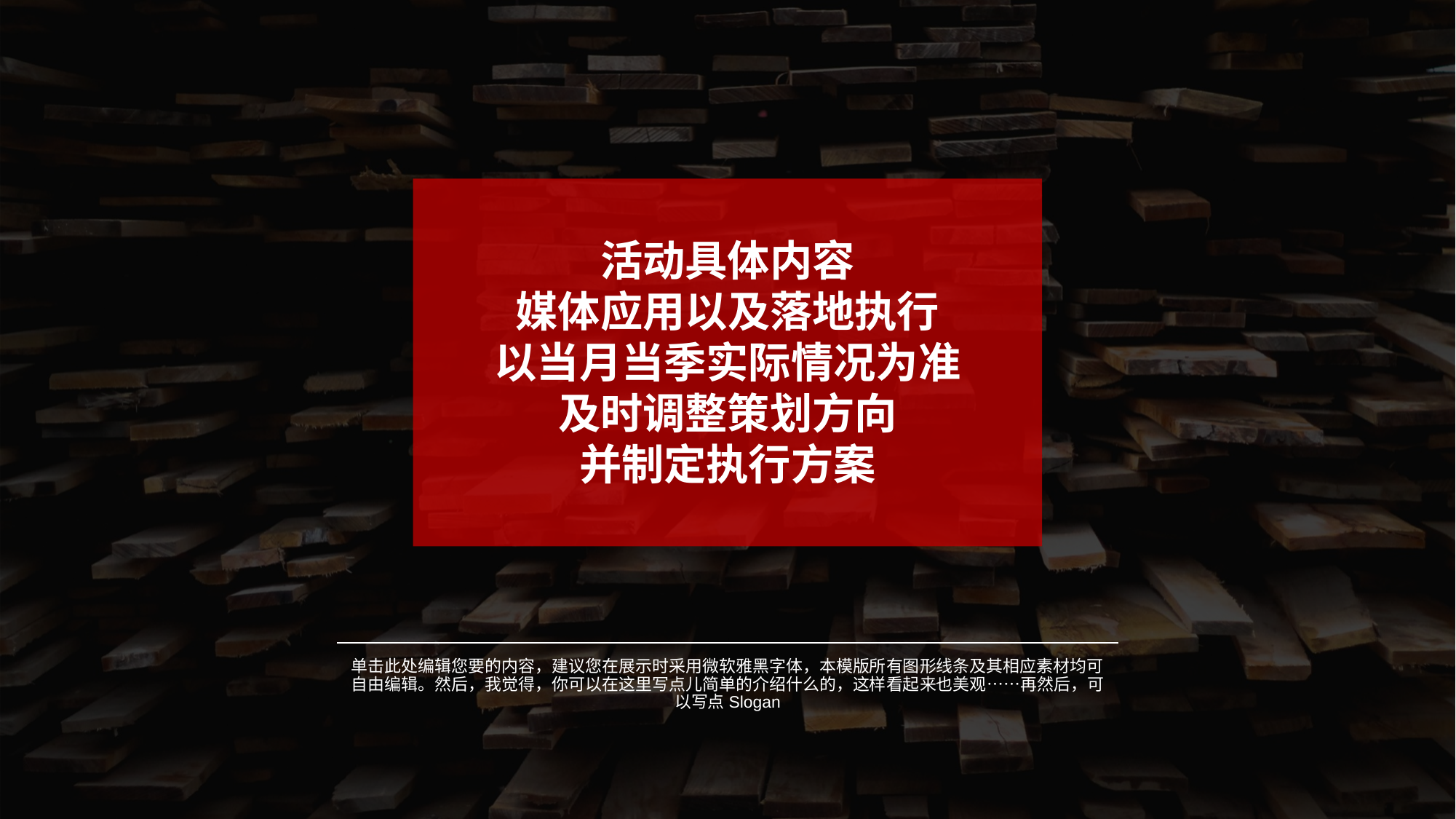

活动具体内容
媒体应用以及落地执行
以当月当季实际情况为准
及时调整策划方向
并制定执行方案
单击此处编辑您要的内容，建议您在展示时采用微软雅黑字体，本模版所有图形线条及其相应素材均可自由编辑。然后，我觉得，你可以在这里写点儿简单的介绍什么的，这样看起来也美观……再然后，可以写点Slogan